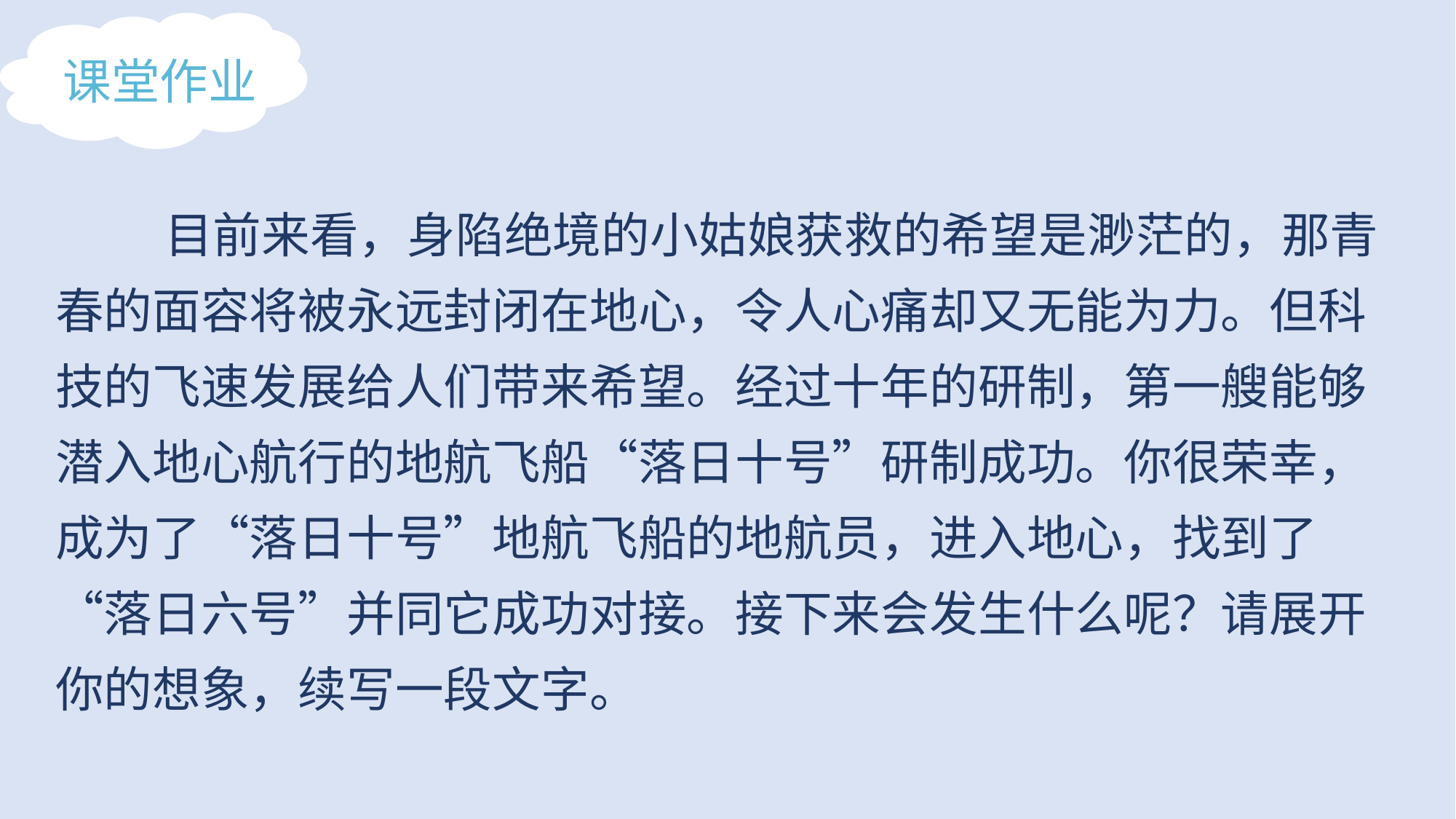

课堂作业
	目前来看，身陷绝境的小姑娘获救的希望是渺茫的，那青春的面容将被永远封闭在地心，令人心痛却又无能为力。但科技的飞速发展给人们带来希望。经过十年的研制，第一艘能够潜入地心航行的地航飞船“落日十号”研制成功。你很荣幸，成为了“落日十号”地航飞船的地航员，进入地心，找到了“落日六号”并同它成功对接。接下来会发生什么呢？请展开你的想象，续写一段文字。